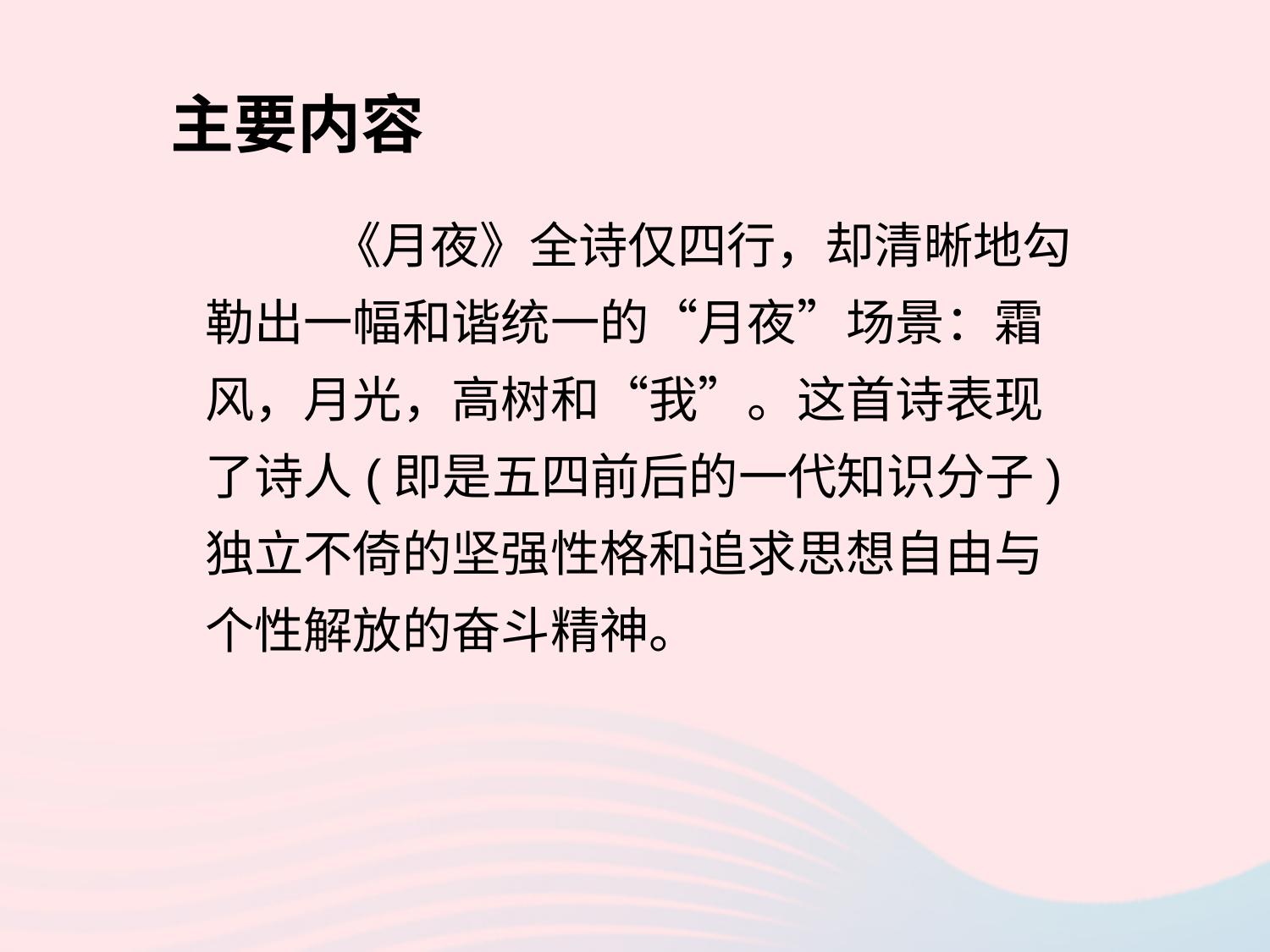

主要内容
	《月夜》全诗仅四行，却清晰地勾勒出一幅和谐统一的“月夜”场景：霜风，月光，高树和“我”。这首诗表现了诗人(即是五四前后的一代知识分子)独立不倚的坚强性格和追求思想自由与个性解放的奋斗精神。